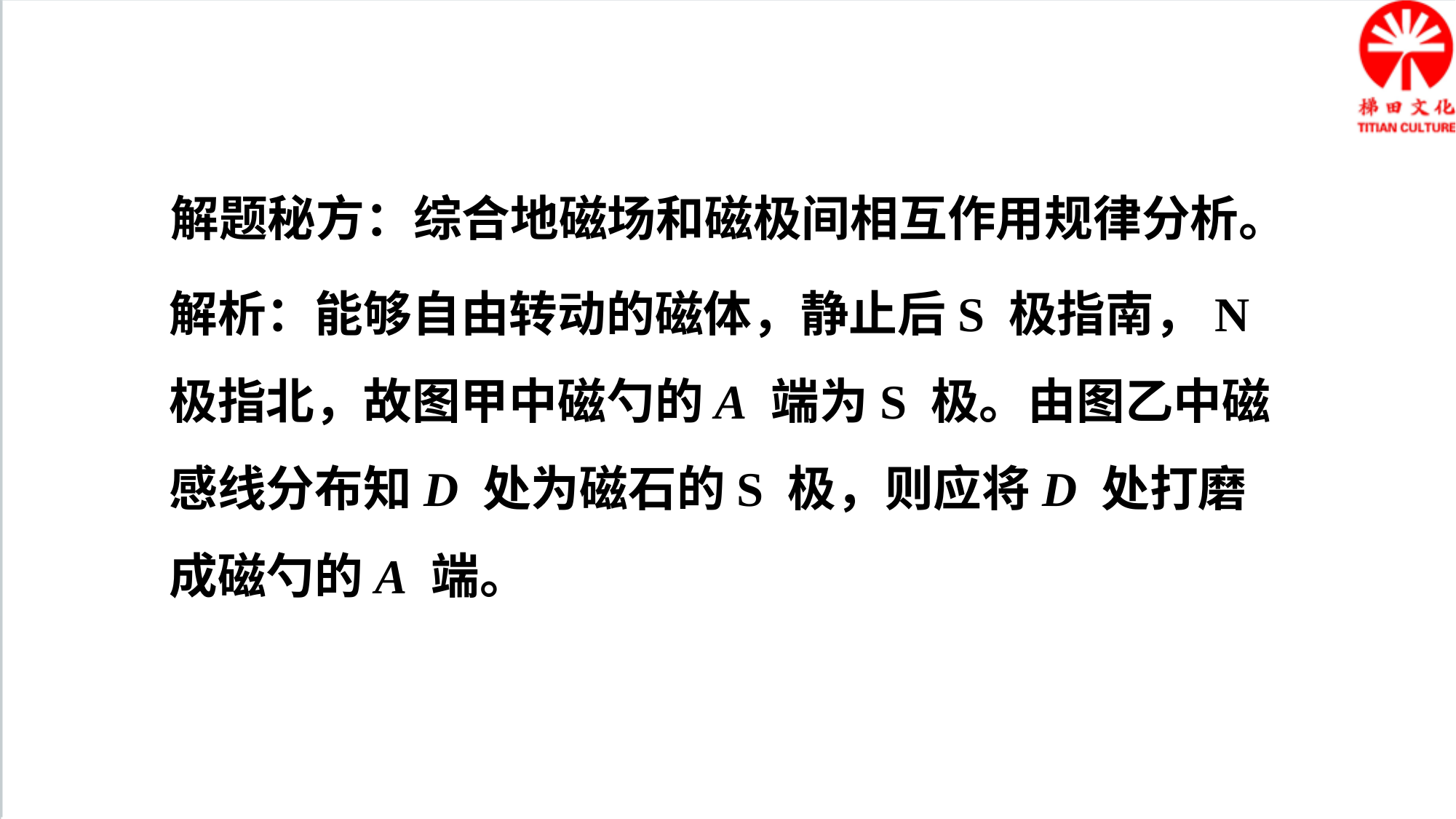

解题秘方：综合地磁场和磁极间相互作用规律分析。
解析：能够自由转动的磁体，静止后S 极指南，N 极指北，故图甲中磁勺的A 端为S 极。由图乙中磁感线分布知D 处为磁石的S 极，则应将D 处打磨成磁勺的A 端。